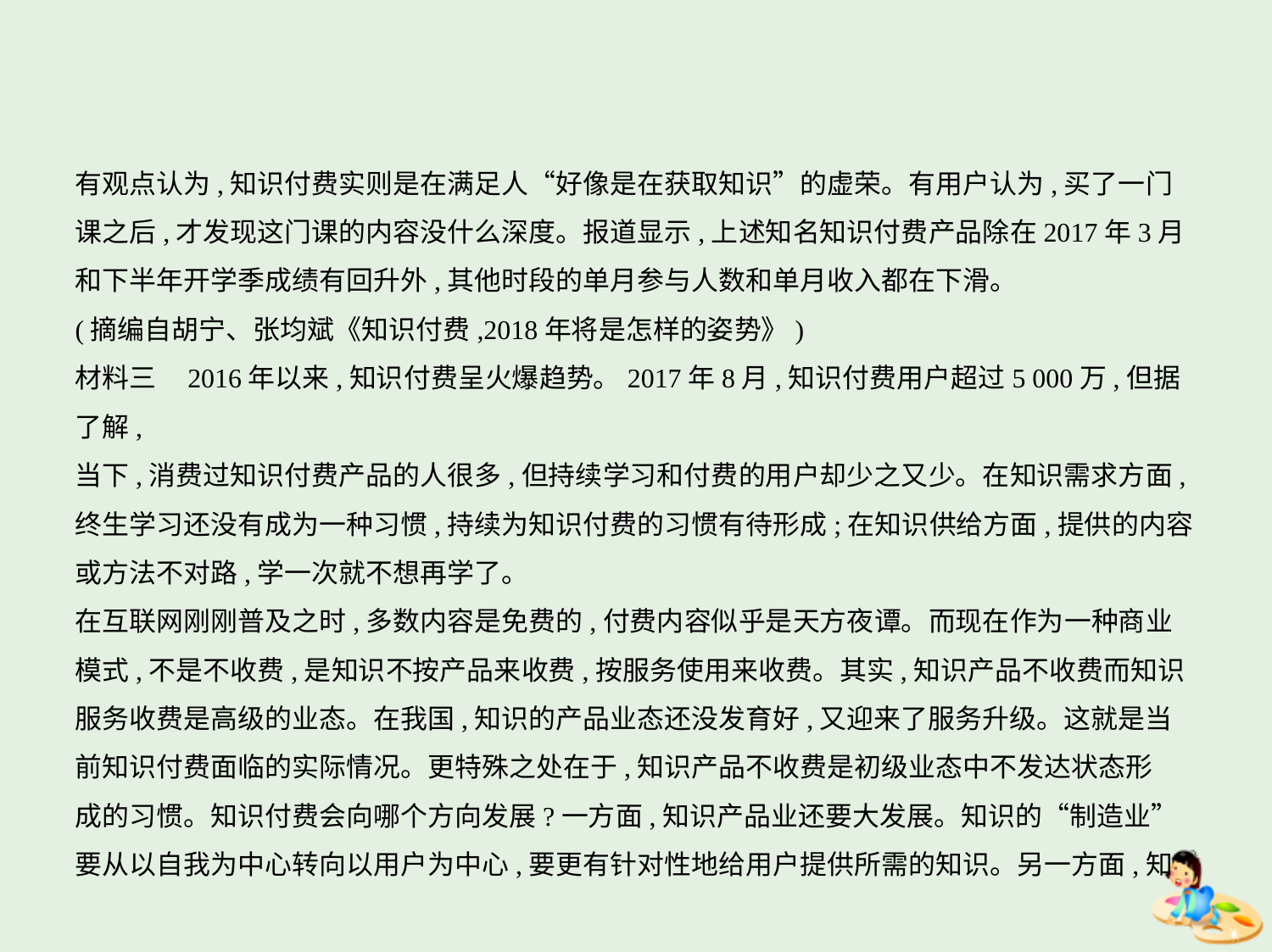

有观点认为,知识付费实则是在满足人“好像是在获取知识”的虚荣。有用户认为,买了一门
课之后,才发现这门课的内容没什么深度。报道显示,上述知名知识付费产品除在2017年3月
和下半年开学季成绩有回升外,其他时段的单月参与人数和单月收入都在下滑。
(摘编自胡宁、张均斌《知识付费,2018年将是怎样的姿势》)
材料三    2016年以来,知识付费呈火爆趋势。2017年8月,知识付费用户超过5 000万,但据了解,
当下,消费过知识付费产品的人很多,但持续学习和付费的用户却少之又少。在知识需求方面,
终生学习还没有成为一种习惯,持续为知识付费的习惯有待形成;在知识供给方面,提供的内容
或方法不对路,学一次就不想再学了。
在互联网刚刚普及之时,多数内容是免费的,付费内容似乎是天方夜谭。而现在作为一种商业
模式,不是不收费,是知识不按产品来收费,按服务使用来收费。其实,知识产品不收费而知识
服务收费是高级的业态。在我国,知识的产品业态还没发育好,又迎来了服务升级。这就是当
前知识付费面临的实际情况。更特殊之处在于,知识产品不收费是初级业态中不发达状态形
成的习惯。知识付费会向哪个方向发展?一方面,知识产品业还要大发展。知识的“制造业”
要从以自我为中心转向以用户为中心,要更有针对性地给用户提供所需的知识。另一方面,知